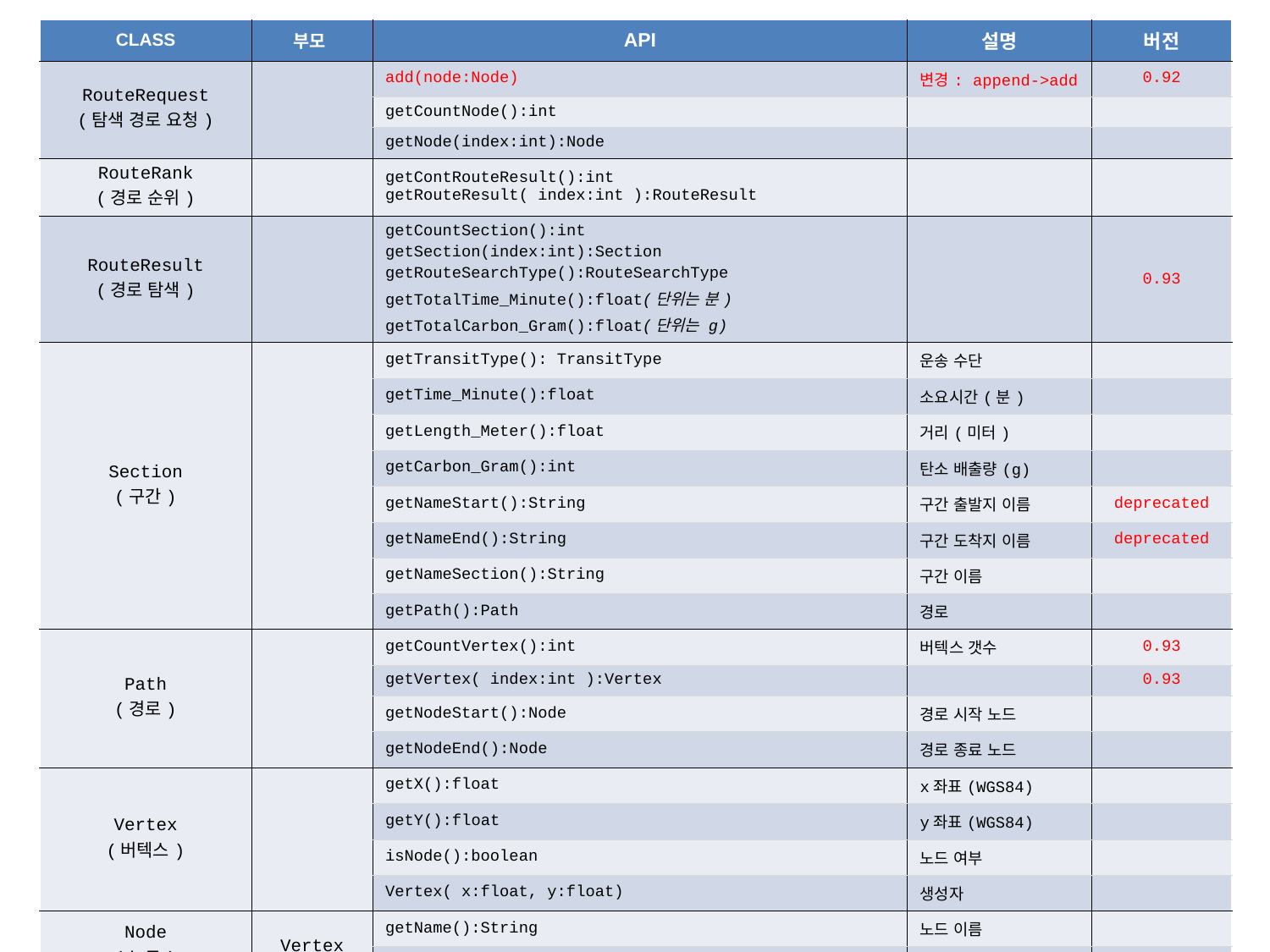

| CLASS | 부모 | API | 설명 | 버전 |
| --- | --- | --- | --- | --- |
| RouteRequest (탐색 경로 요청) |  | add(node:Node) | 변경: append->add | 0.92 |
|  |  | getCountNode():int |  |  |
|  |  | getNode(index:int):Node |  |  |
| RouteRank (경로 순위) |  | getContRouteResult():int getRouteResult( index:int ):RouteResult |  |  |
| RouteResult (경로 탐색) |  | getCountSection():int getSection(index:int):Section getRouteSearchType():RouteSearchType getTotalTime\_Minute():float(단위는 분) getTotalCarbon\_Gram():float(단위는 g) |  | 0.93 |
| Section (구간) |  | getTransitType(): TransitType | 운송 수단 |  |
|  |  | getTime\_Minute():float | 소요시간(분) |  |
|  |  | getLength\_Meter():float | 거리(미터) |  |
|  |  | getCarbon\_Gram():int | 탄소 배출량(g) |  |
|  |  | getNameStart():String | 구간 출발지 이름 | deprecated |
|  |  | getNameEnd():String | 구간 도착지 이름 | deprecated |
|  |  | getNameSection():String | 구간 이름 |  |
|  |  | getPath():Path | 경로 |  |
| Path (경로) |  | getCountVertex():int | 버텍스 갯수 | 0.93 |
|  |  | getVertex( index:int ):Vertex |  | 0.93 |
|  |  | getNodeStart():Node | 경로 시작 노드 |  |
|  |  | getNodeEnd():Node | 경로 종료 노드 |  |
| Vertex (버텍스) |  | getX():float | x좌표(WGS84) |  |
|  |  | getY():float | y좌표(WGS84) |  |
|  |  | isNode():boolean | 노드 여부 |  |
|  |  | Vertex( x:float, y:float) | 생성자 |  |
| Node (노드) | Vertex | getName():String | 노드 이름 |  |
|  |  | Node(x:float,y:float) | 생성자 |  |
2009-04-18
RouteRank API V 0.93
3